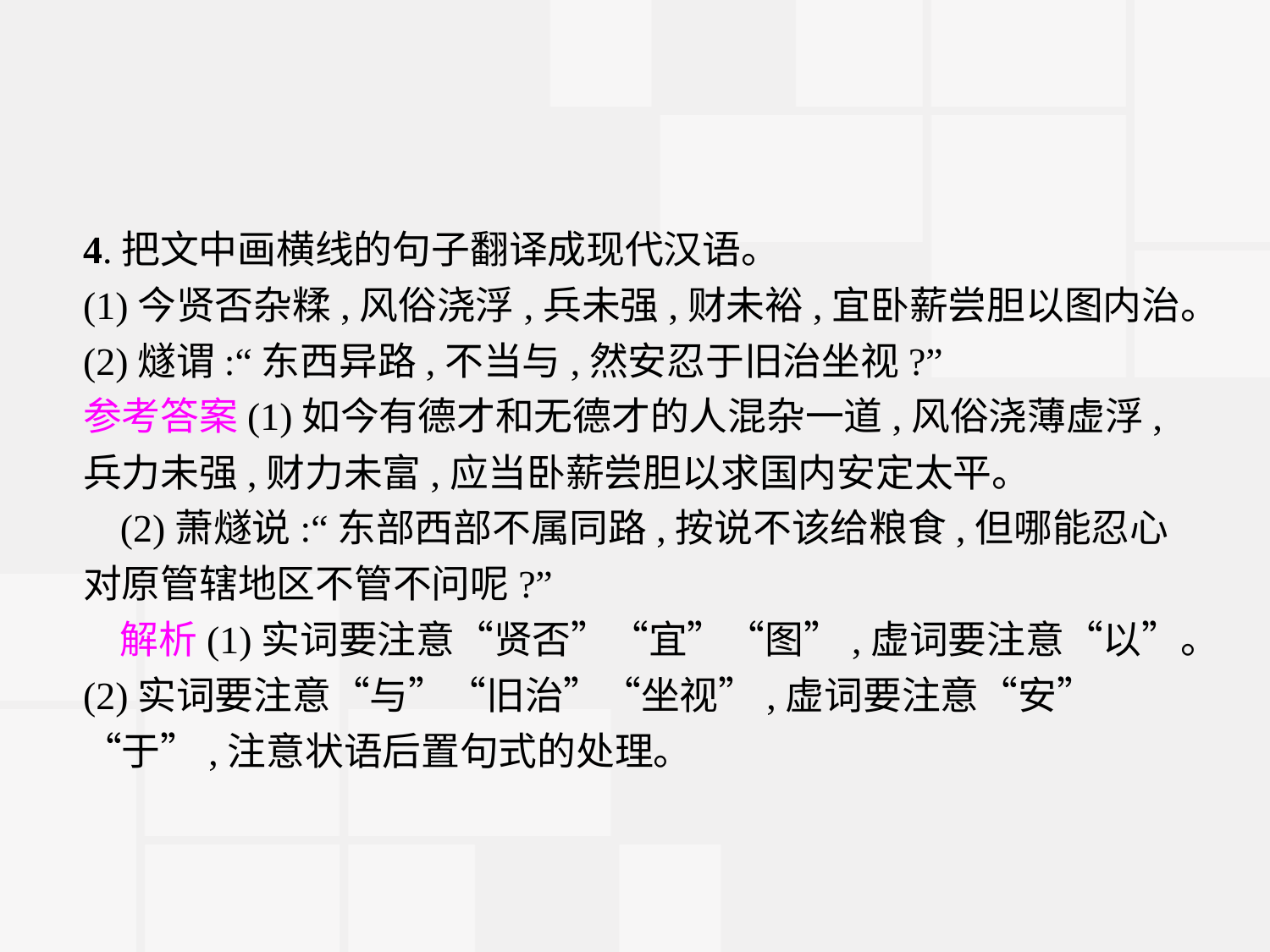

4.把文中画横线的句子翻译成现代汉语。
(1)今贤否杂糅,风俗浇浮,兵未强,财未裕,宜卧薪尝胆以图内治。
(2)燧谓:“东西异路,不当与,然安忍于旧治坐视?”
参考答案(1)如今有德才和无德才的人混杂一道,风俗浇薄虚浮,兵力未强,财力未富,应当卧薪尝胆以求国内安定太平。
(2)萧燧说:“东部西部不属同路,按说不该给粮食,但哪能忍心对原管辖地区不管不问呢?”
解析(1)实词要注意“贤否”“宜”“图”,虚词要注意“以”。(2)实词要注意“与”“旧治”“坐视”,虚词要注意“安”“于”,注意状语后置句式的处理。